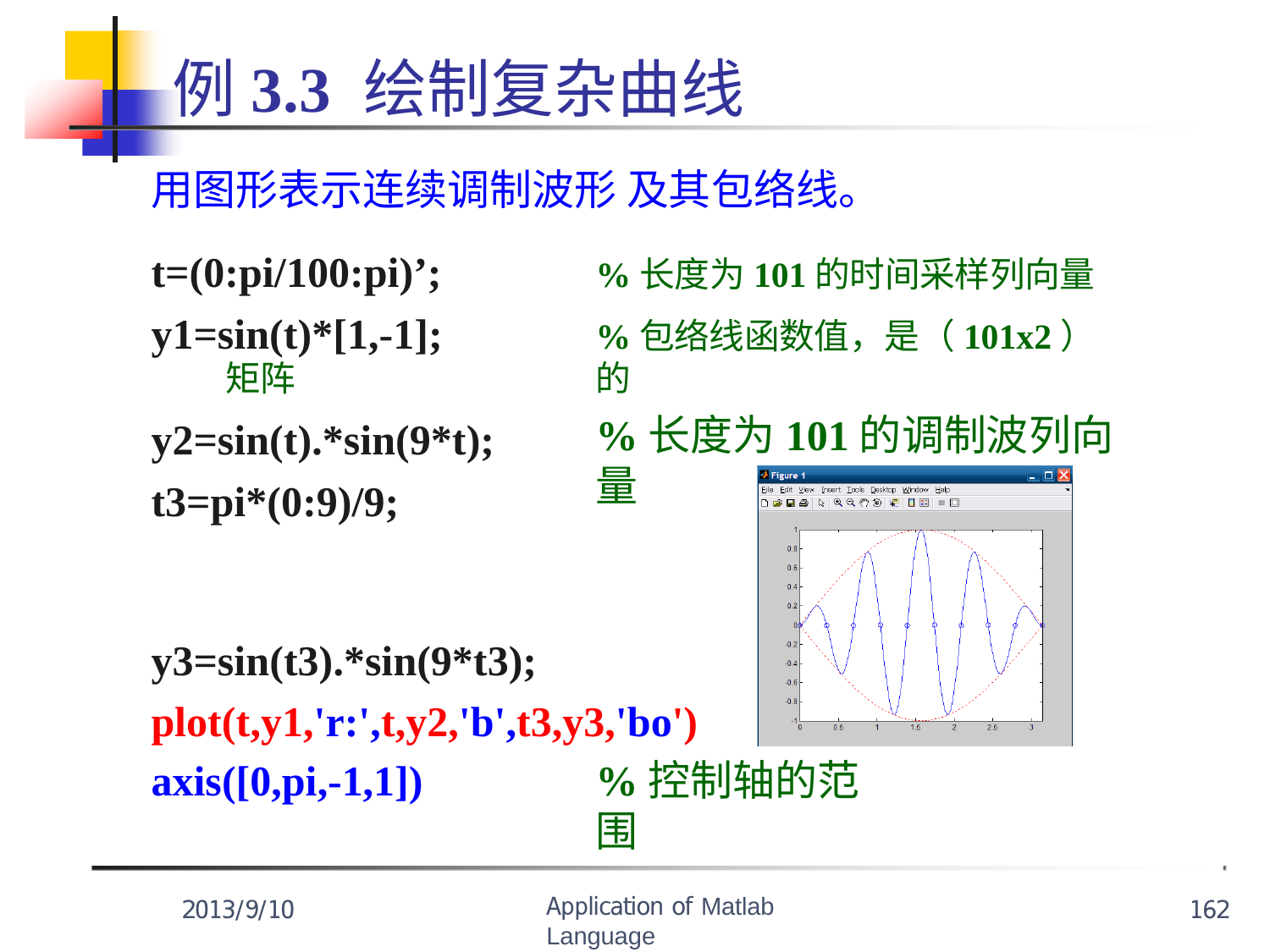

# 例3.3
绘制复杂曲线
用图形表示连续调制波形 及其包络线。
t=(0:pi/100:pi)’;

y1=sin(t)*[1,-1];
矩阵
y2=sin(t).*sin(9*t); t3=pi*(0:9)/9;
%长度为101的时间采样列向量

%包络线函数值，是（101x2）的
%长度为101的调制波列向量

y3=sin(t3).*sin(9*t3);

plot(t,y1,'r:',t,y2,'b',t3,y3,'bo')
axis([0,pi,-1,1])
%控制轴的范围
Application of Matlab Language
2013/9/10
162